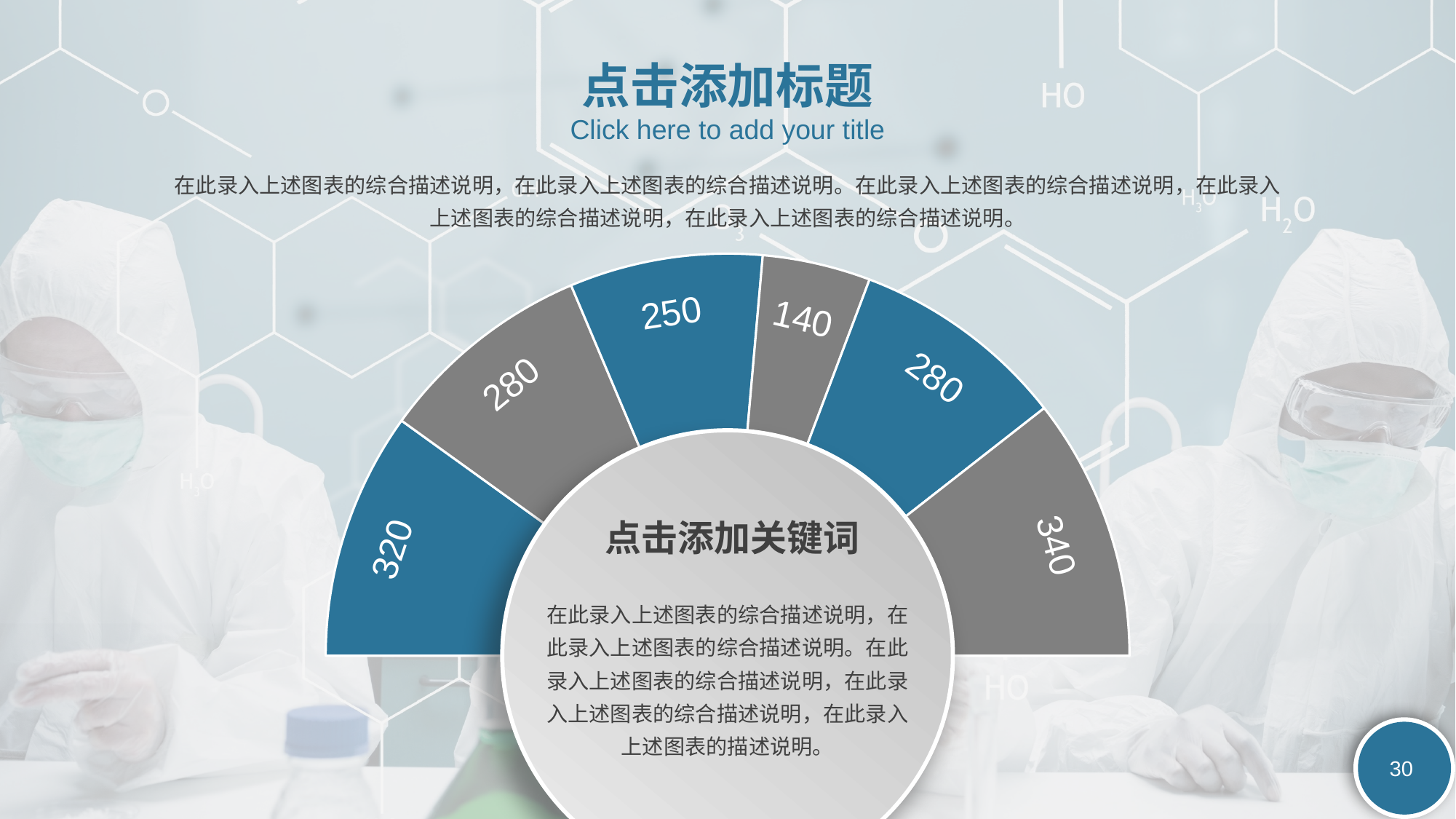

点击添加标题
Click here to add your title
在此录入上述图表的综合描述说明，在此录入上述图表的综合描述说明。在此录入上述图表的综合描述说明，在此录入上述图表的综合描述说明，在此录入上述图表的综合描述说明。

### Chart

| Category | 销售额 |
|---|---|
| 1月 | 16.1 |
| 2月 | 3.2 |
| 3月 | 2.8 |
| 5月 | 2.5 |
| 6月 | 1.4 |
| 7月 | 2.8 |
| 8月 | 3.4 |
250
140
280
280

点击添加关键词
340
320
在此录入上述图表的综合描述说明，在此录入上述图表的综合描述说明。在此录入上述图表的综合描述说明，在此录入上述图表的综合描述说明，在此录入上述图表的描述说明。